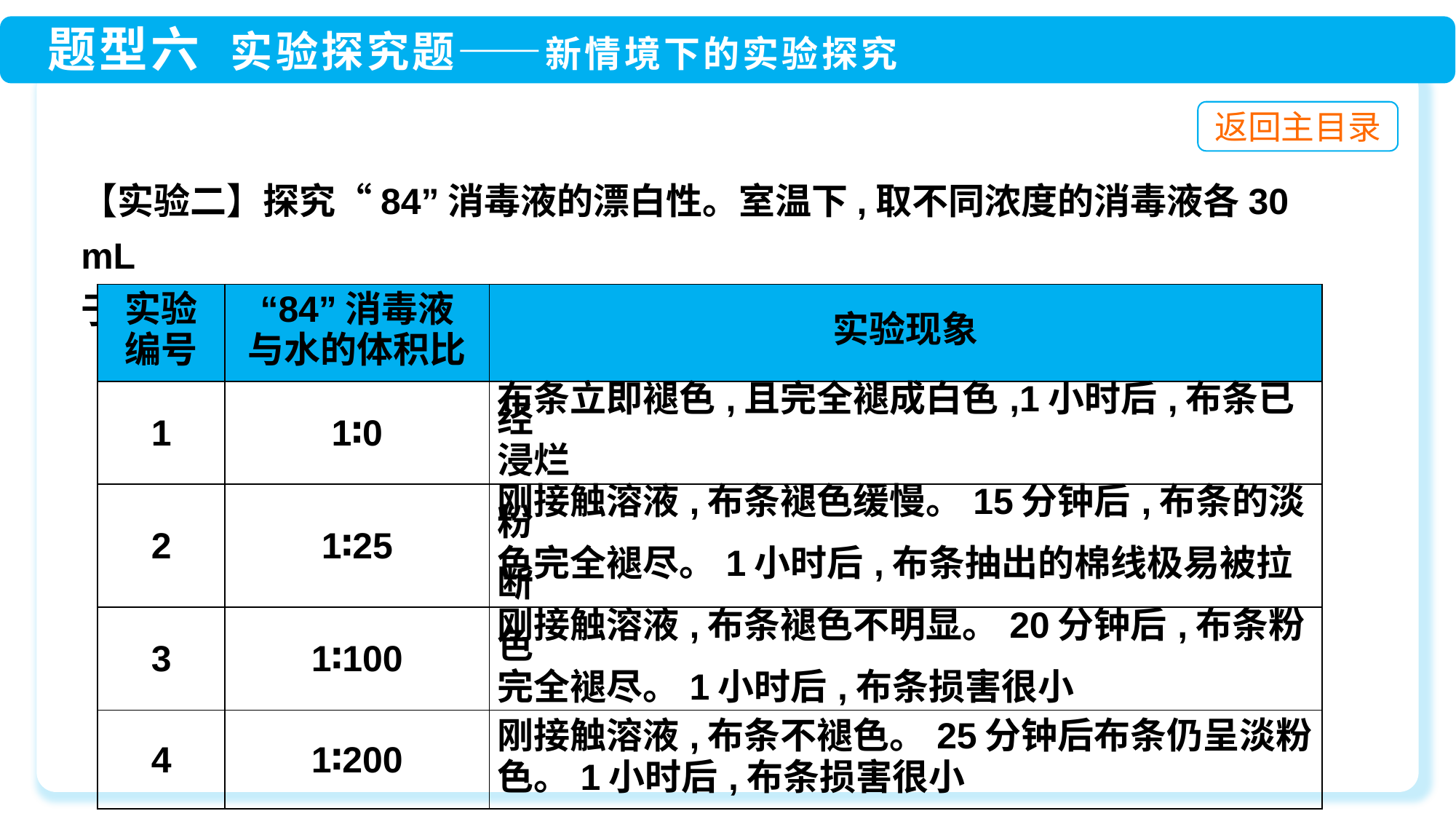

【实验二】探究“84”消毒液的漂白性。室温下,取不同浓度的消毒液各30 mL
于4只烧杯中。将形状大小相同的粉红色棉质布条投入烧杯中,记录如下:
| 实验 编号 | “84”消毒液 与水的体积比 | 实验现象 |
| --- | --- | --- |
| 1 | 1∶0 | 布条立即褪色,且完全褪成白色,1小时后,布条已经 浸烂 |
| 2 | 1∶25 | 刚接触溶液,布条褪色缓慢。15分钟后,布条的淡粉 色完全褪尽。1小时后,布条抽出的棉线极易被拉断 |
| 3 | 1∶100 | 刚接触溶液,布条褪色不明显。20分钟后,布条粉色 完全褪尽。1小时后,布条损害很小 |
| 4 | 1∶200 | 刚接触溶液,布条不褪色。25分钟后布条仍呈淡粉 色。1小时后,布条损害很小 |